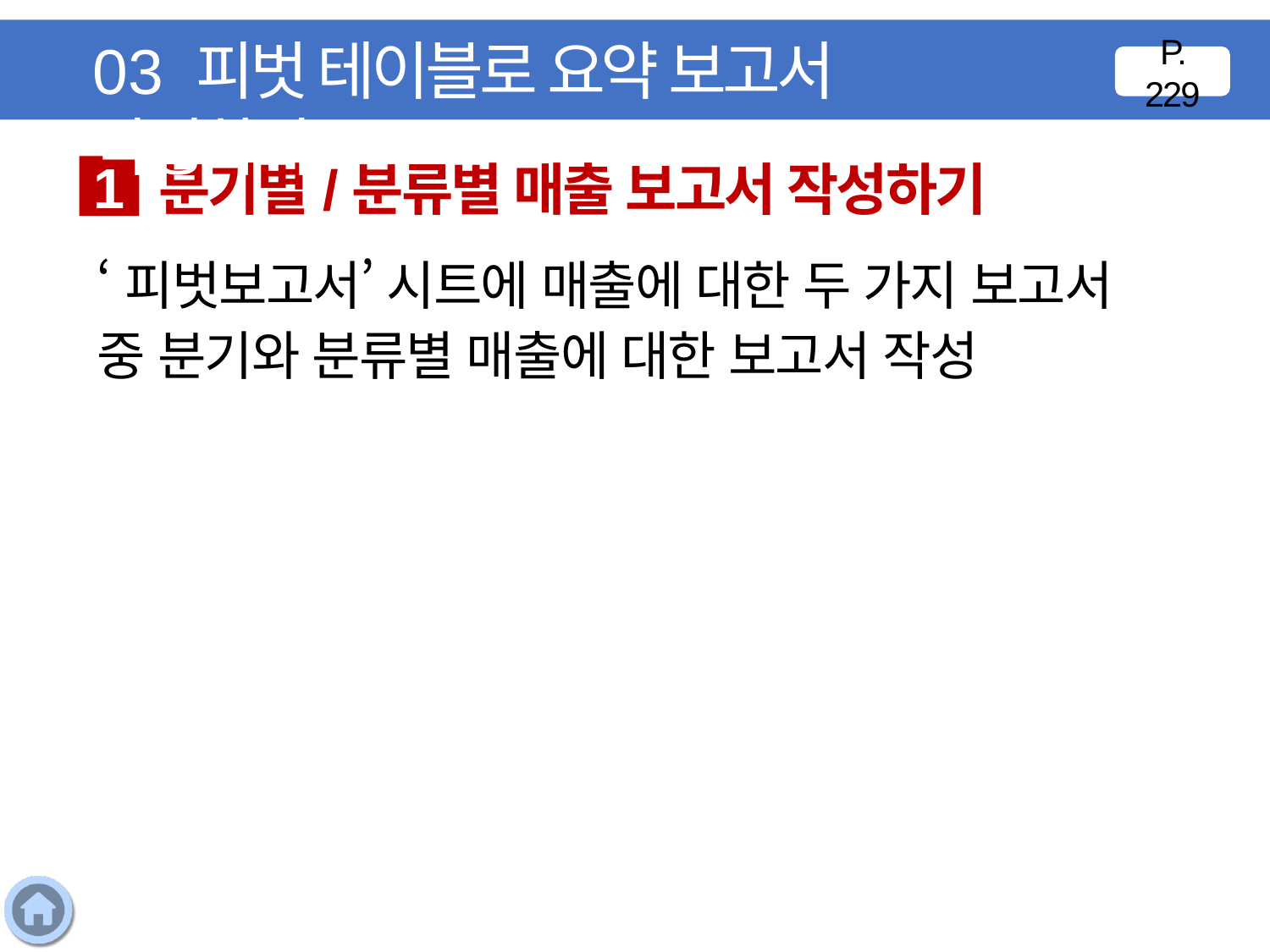

03 피벗 테이블로 요약 보고서 작성하기
P. 229
분기별/분류별 매출 보고서 작성하기
1
‘피벗보고서’ 시트에 매출에 대한 두 가지 보고서 중 분기와 분류별 매출에 대한 보고서 작성